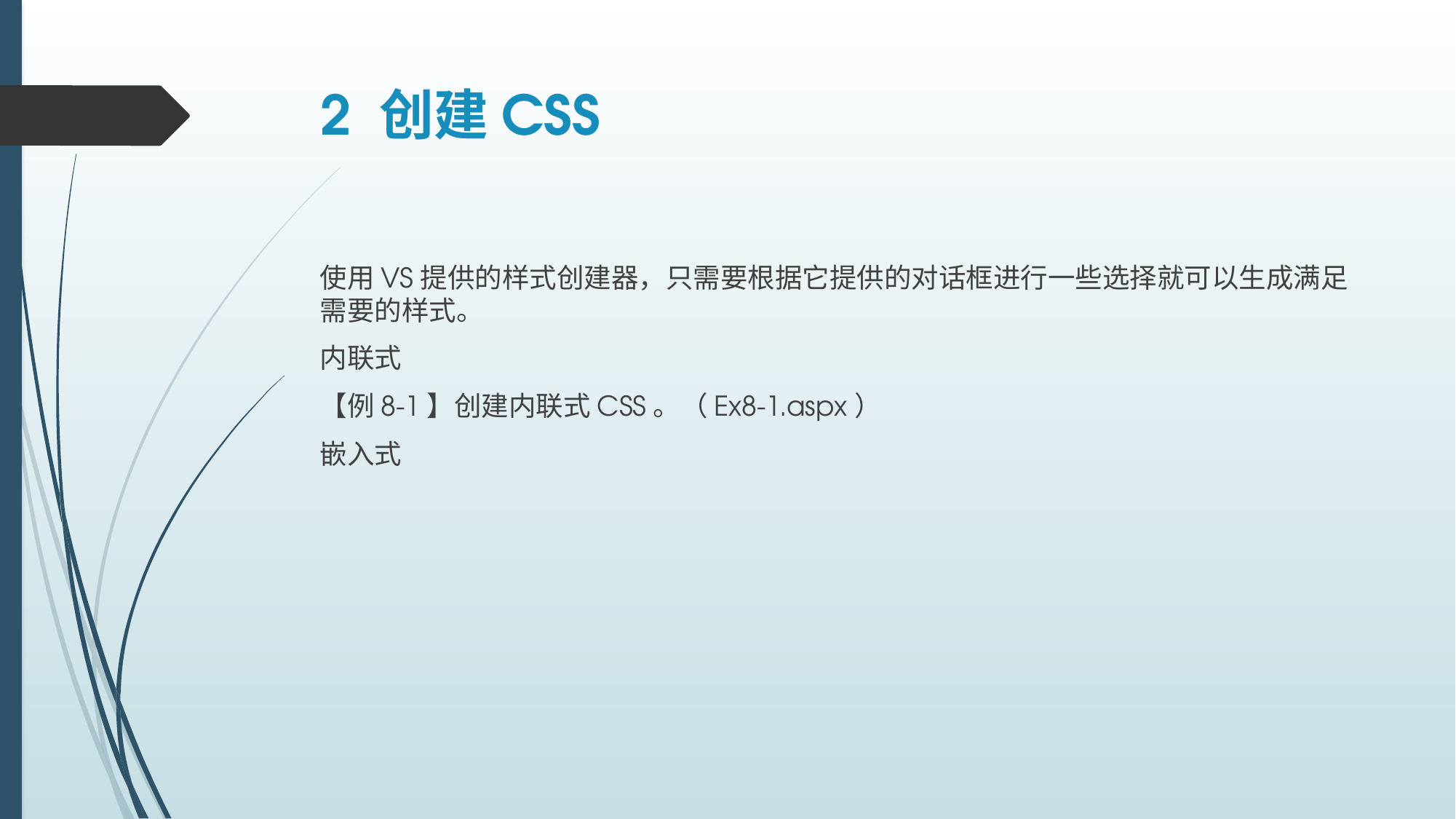

# 2 创建CSS
使用VS提供的样式创建器，只需要根据它提供的对话框进行一些选择就可以生成满足需要的样式。
内联式
【例8-1】创建内联式CSS。（Ex8-1.aspx）
嵌入式